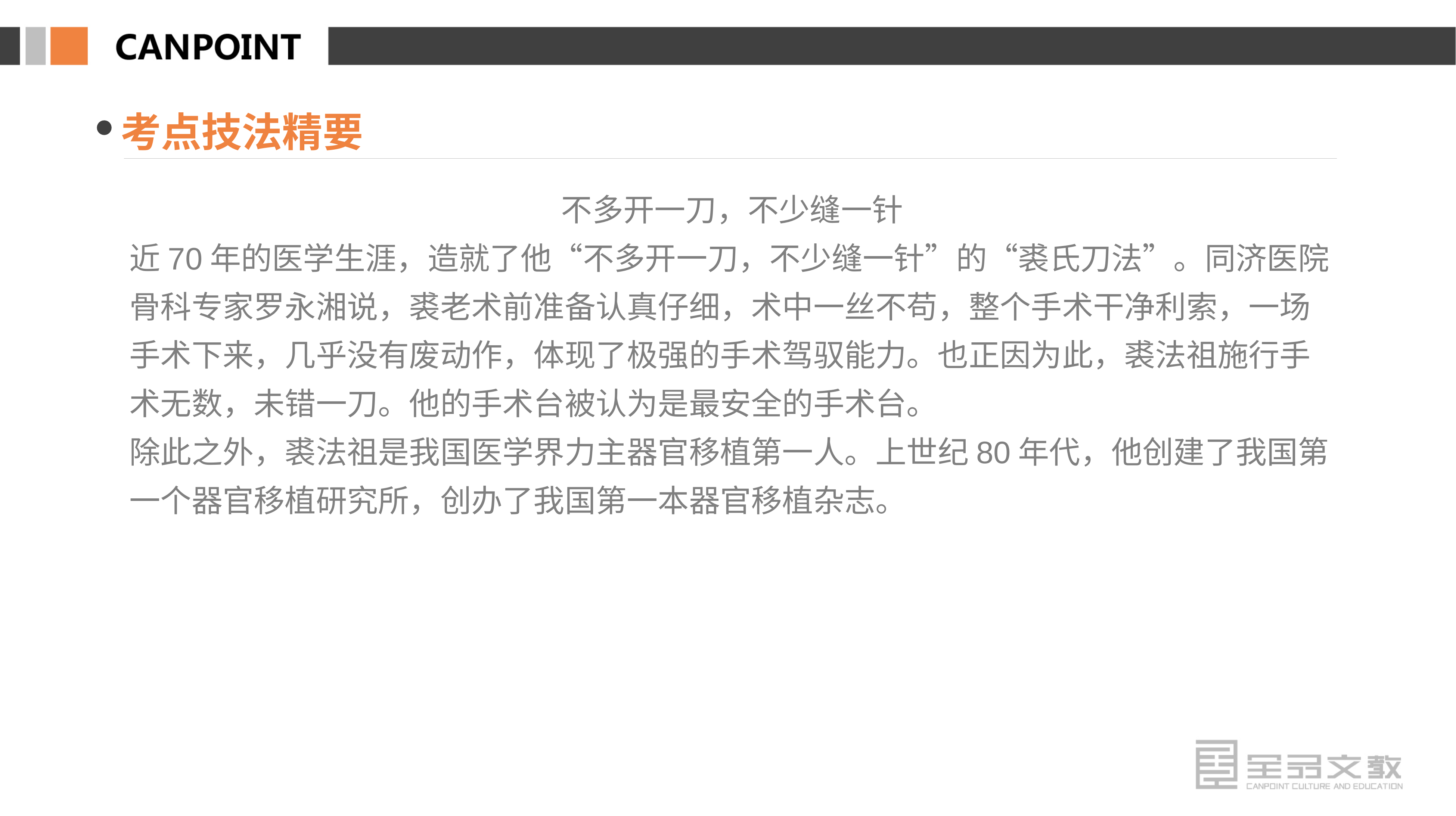

考点技法精要

不多开一刀，不少缝一针
近70年的医学生涯，造就了他“不多开一刀，不少缝一针”的“裘氏刀法”。同济医院骨科专家罗永湘说，裘老术前准备认真仔细，术中一丝不苟，整个手术干净利索，一场手术下来，几乎没有废动作，体现了极强的手术驾驭能力。也正因为此，裘法祖施行手术无数，未错一刀。他的手术台被认为是最安全的手术台。
除此之外，裘法祖是我国医学界力主器官移植第一人。上世纪80年代，他创建了我国第一个器官移植研究所，创办了我国第一本器官移植杂志。